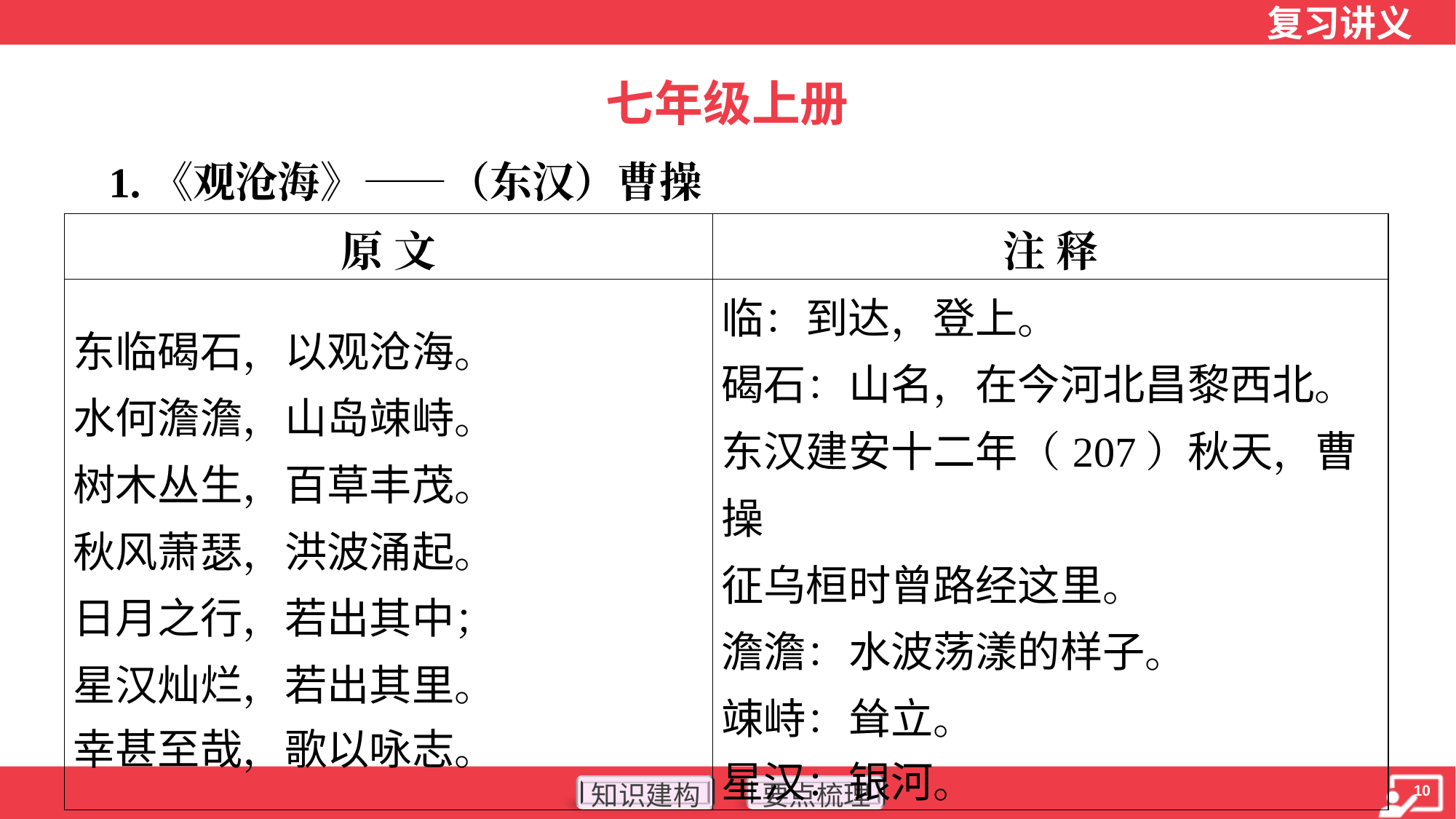

七年级上册
    1.《观沧海》——（东汉）曹操
| 原 文 | 注 释 |
| --- | --- |
| 东临碣石，以观沧海。 水何澹澹，山岛竦峙。 树木丛生，百草丰茂。 秋风萧瑟，洪波涌起。 日月之行，若出其中； 星汉灿烂，若出其里。 幸甚至哉，歌以咏志。 | 临：到达，登上。 碣石：山名，在今河北昌黎西北。 东汉建安十二年（207）秋天，曹操 征乌桓时曾路经这里。 澹澹：水波荡漾的样子。 竦峙：耸立。 星汉：银河。 |